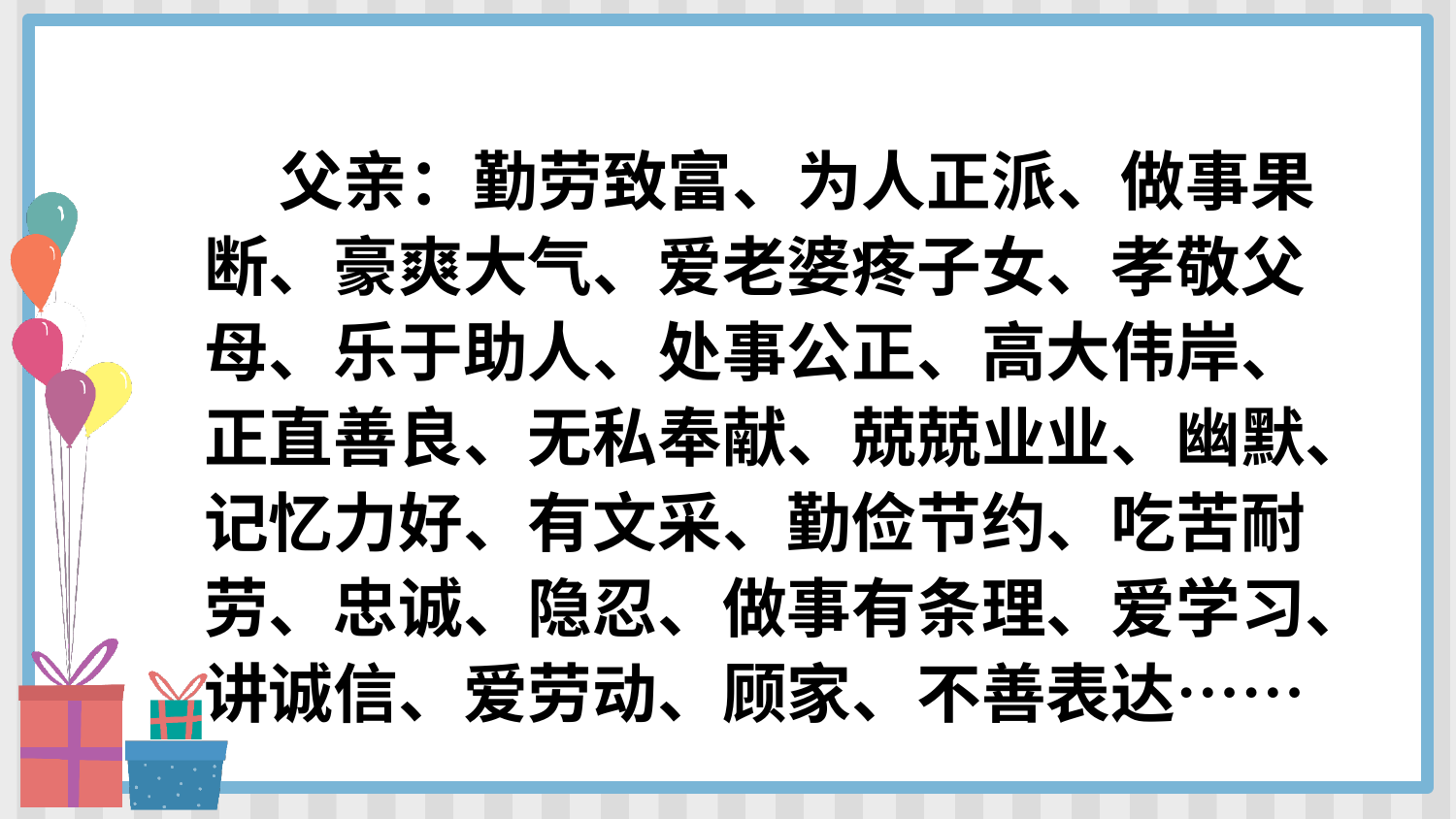

父亲：勤劳致富、为人正派、做事果断、豪爽大气、爱老婆疼子女、孝敬父母、乐于助人、处事公正、高大伟岸、正直善良、无私奉献、兢兢业业、幽默、记忆力好、有文采、勤俭节约、吃苦耐劳、忠诚、隐忍、做事有条理、爱学习、讲诚信、爱劳动、顾家、不善表达……